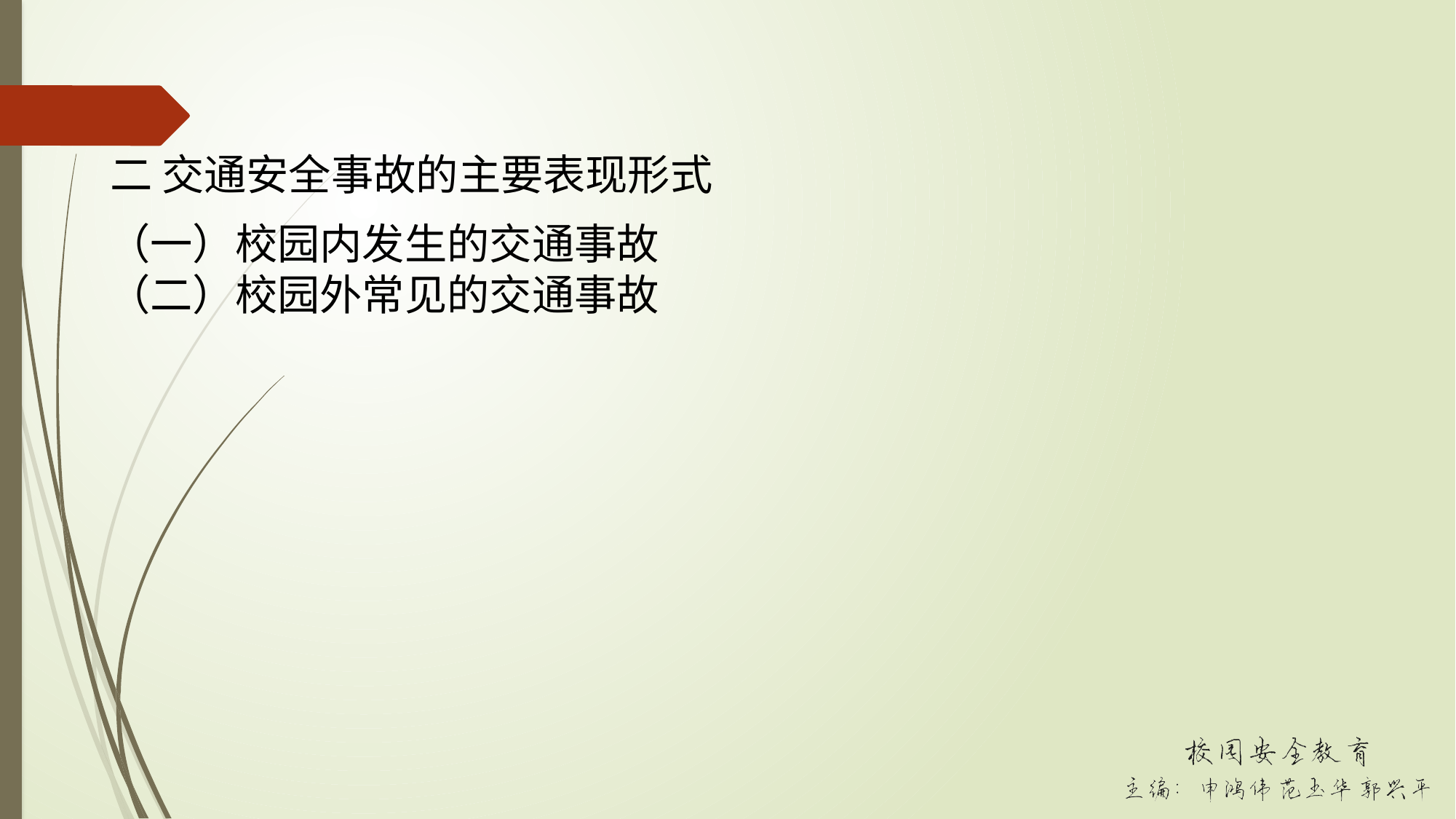

二 交通安全事故的主要表现形式
（一）校园内发生的交通事故
（二）校园外常见的交通事故